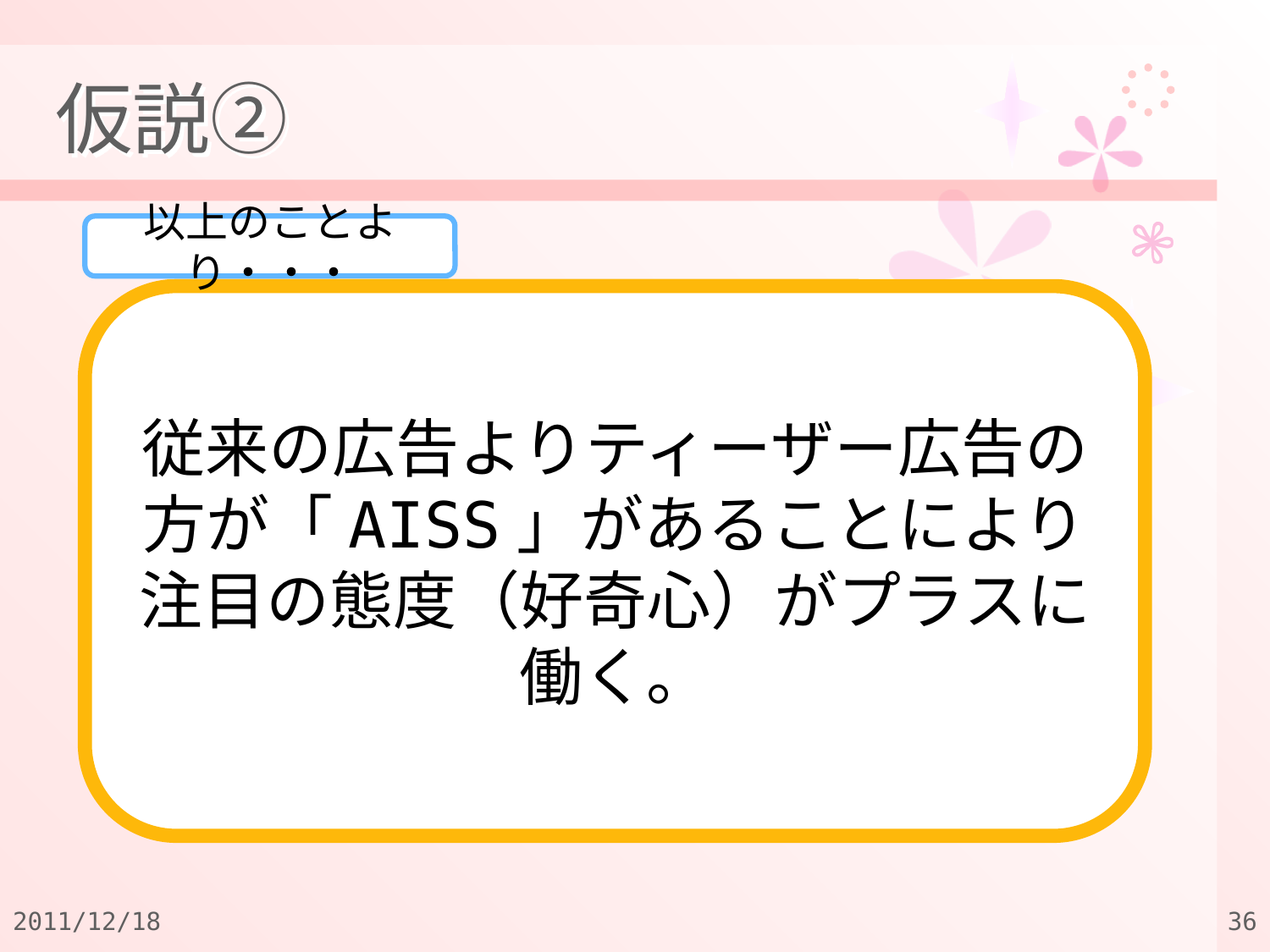

# 仮説②

以上のことより・・・
従来の広告よりティーザー広告の方が「AISS」があることにより
注目の態度（好奇心）がプラスに働く。
2011/12/18
36